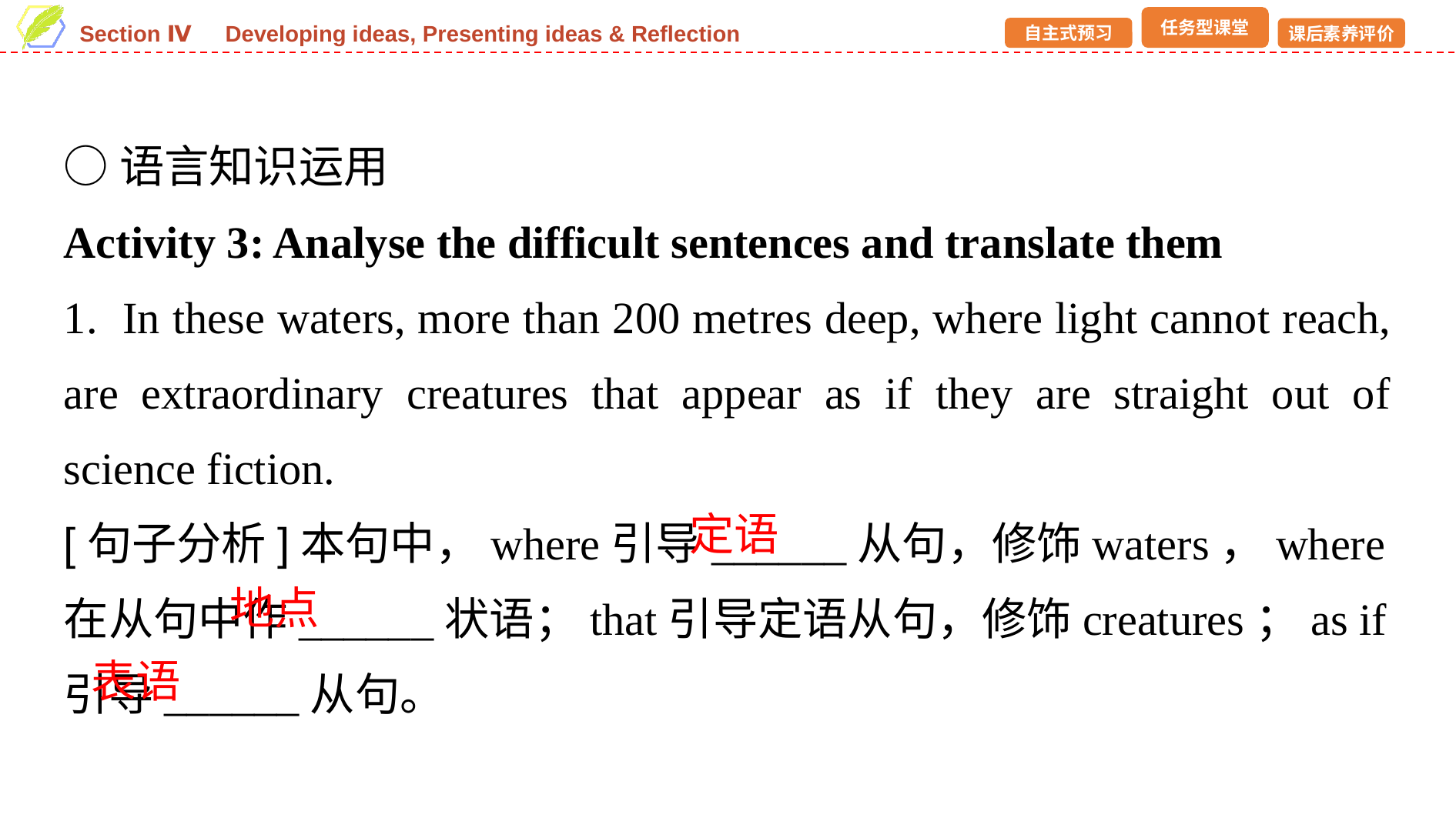

○语言知识运用
Activity 3: Analyse the difficult sentences and translate them
1.  In these waters, more than 200 metres deep, where light cannot reach, are extraordinary creatures that appear as if they are straight out of science fiction.
[句子分析]本句中，where引导______从句，修饰waters，where在从句中作______状语；that引导定语从句，修饰creatures；as if引导______从句。
定语
地点
表语